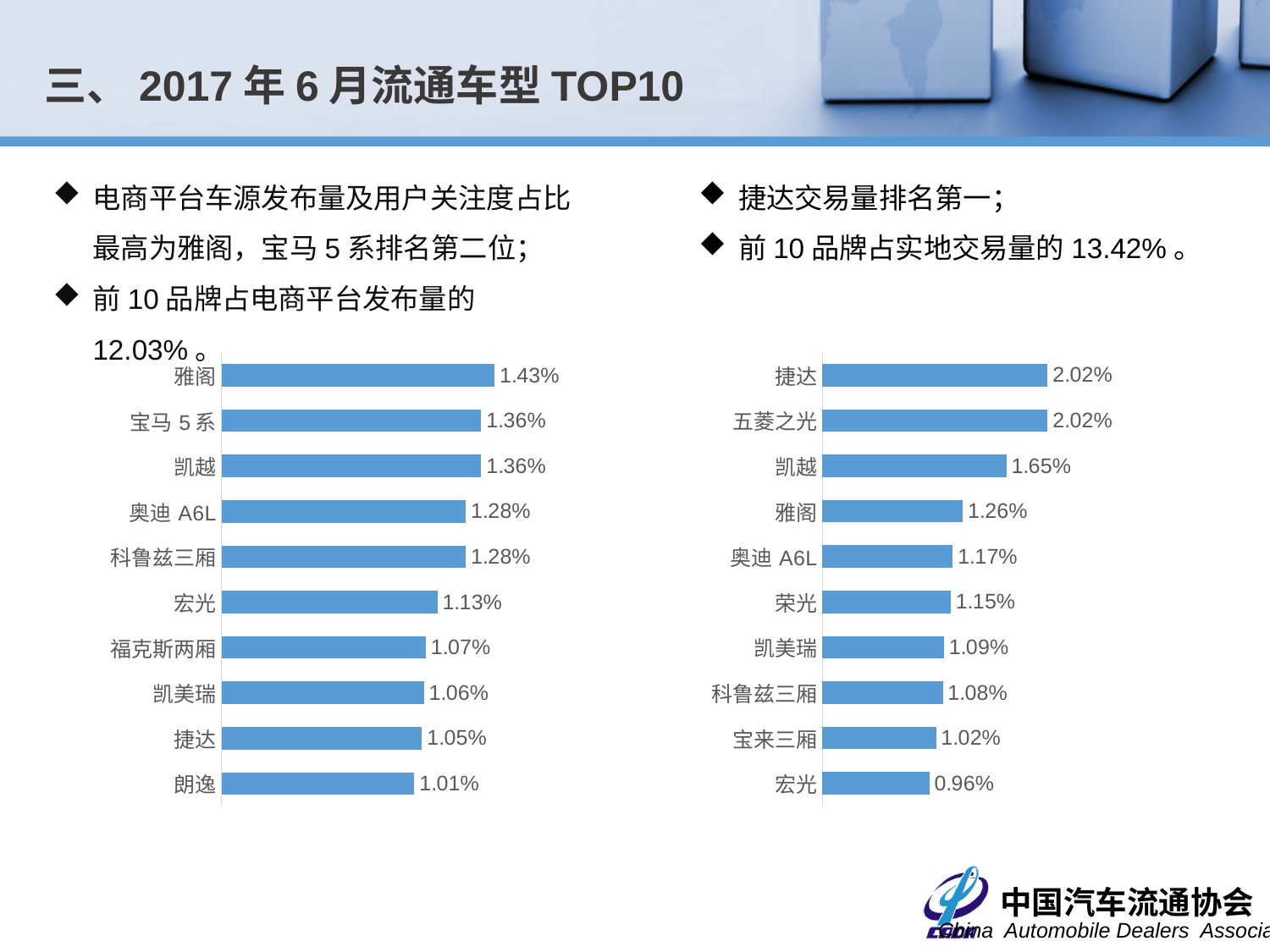

三、2017年6月流通车型TOP10
电商平台车源发布量及用户关注度占比最高为雅阁，宝马5系排名第二位；
前10品牌占电商平台发布量的12.03%。
捷达交易量排名第一；
前10品牌占实地交易量的13.42%。

### Chart

| Category | 占比 |
|---|---|
| 捷达 | 0.0202 |
| 五菱之光 | 0.0202 |
| 凯越 | 0.016500000000000025 |
| 雅阁 | 0.012600000000000005 |
| 奥迪A6L | 0.011700000000000023 |
| 荣光 | 0.011500000000000019 |
| 凯美瑞 | 0.010900000000000003 |
| 科鲁兹三厢 | 0.010800000000000014 |
| 宝来三厢 | 0.0102 |
| 宏光 | 0.009600000000000003 |

### Chart

| Category | 占比 |
|---|---|
| 雅阁 | 0.0143 |
| 宝马5系 | 0.013599999999999998 |
| 凯越 | 0.013599999999999998 |
| 奥迪A6L | 0.012800000000000014 |
| 科鲁兹三厢 | 0.012800000000000014 |
| 宏光 | 0.011299999999999998 |
| 福克斯两厢 | 0.010699999999999998 |
| 凯美瑞 | 0.010600000000000016 |
| 捷达 | 0.010500000000000015 |
| 朗逸 | 0.010100000000000001 |